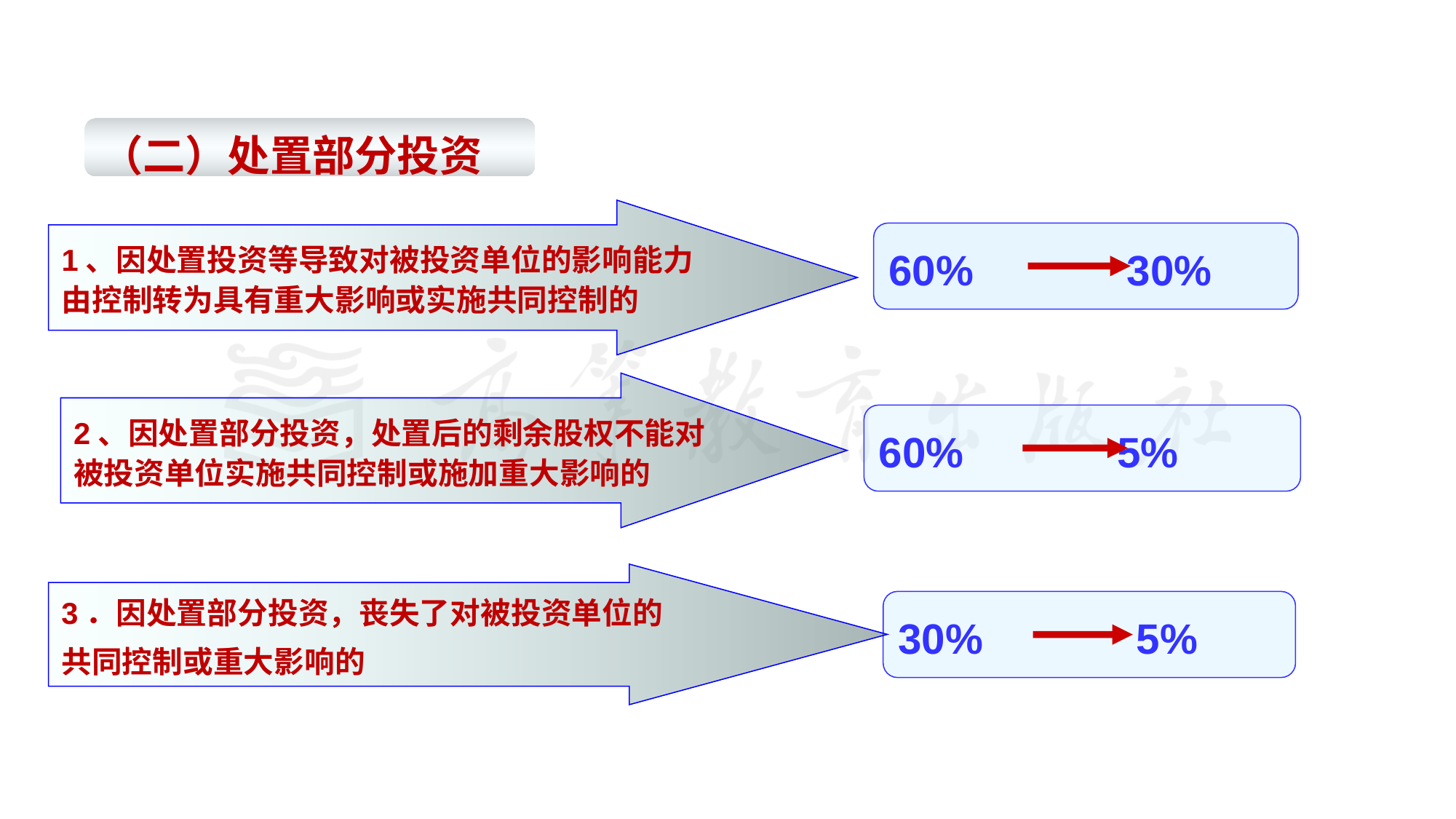

#
（二）处置部分投资
1、因处置投资等导致对被投资单位的影响能力
由控制转为具有重大影响或实施共同控制的
60%             30%

2、因处置部分投资，处置后的剩余股权不能对
被投资单位实施共同控制或施加重大影响的
60%             5%

3．因处置部分投资，丧失了对被投资单位的
共同控制或重大影响的
30%             5%